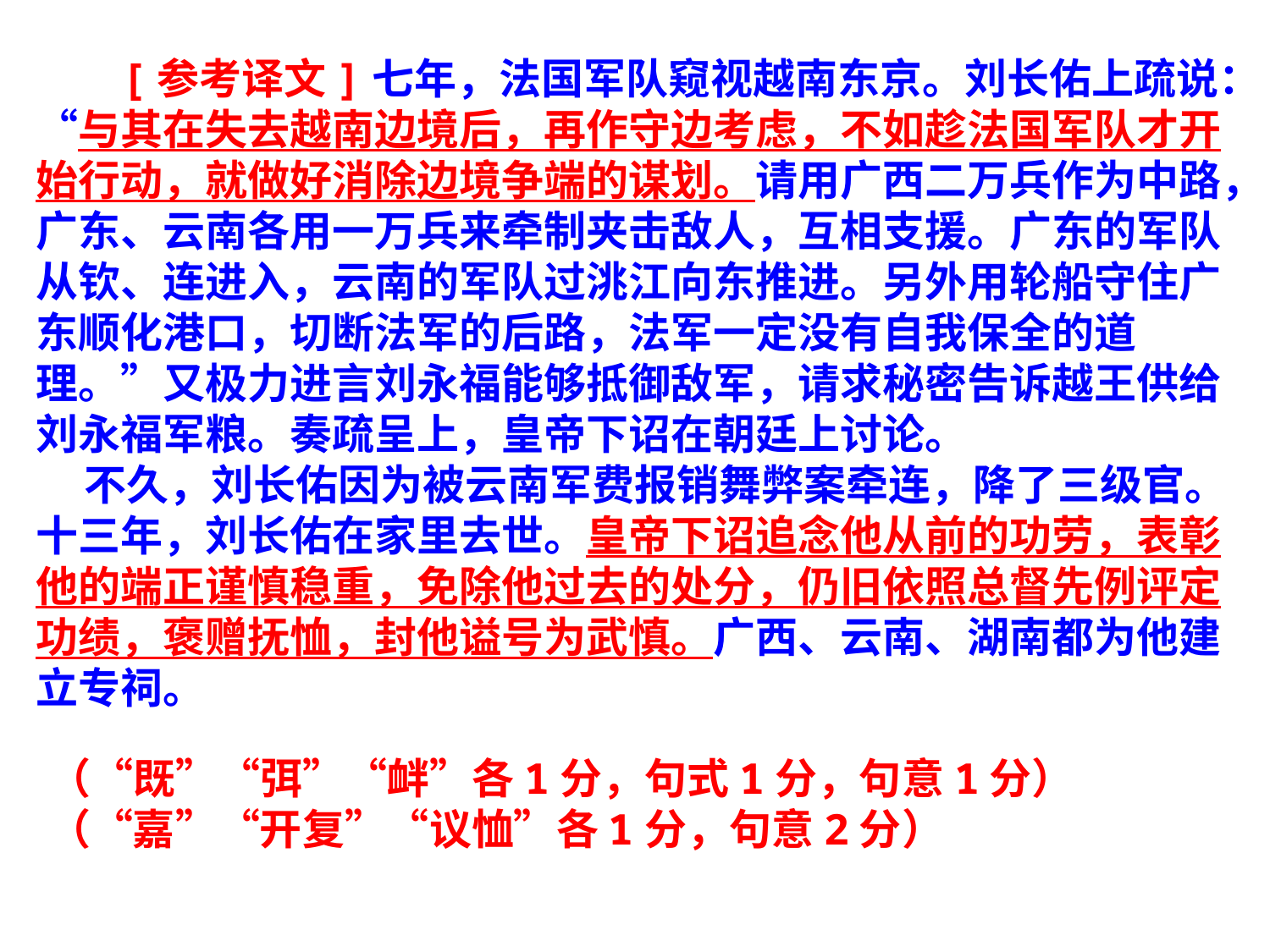

[参考译文]七年，法国军队窥视越南东京。刘长佑上疏说：“与其在失去越南边境后，再作守边考虑，不如趁法国军队才开始行动，就做好消除边境争端的谋划。请用广西二万兵作为中路，广东、云南各用一万兵来牵制夹击敌人，互相支援。广东的军队从钦、连进入，云南的军队过洮江向东推进。另外用轮船守住广东顺化港口，切断法军的后路，法军一定没有自我保全的道理。”又极力进言刘永福能够抵御敌军，请求秘密告诉越王供给刘永福军粮。奏疏呈上，皇帝下诏在朝廷上讨论。
    不久，刘长佑因为被云南军费报销舞弊案牵连，降了三级官。十三年，刘长佑在家里去世。皇帝下诏追念他从前的功劳，表彰他的端正谨慎稳重，免除他过去的处分，仍旧依照总督先例评定功绩，褒赠抚恤，封他谥号为武慎。广西、云南、湖南都为他建立专祠。

（“既”“弭”“衅”各1分，句式1分，句意1分）
（“嘉”“开复”“议恤”各1分，句意2分）